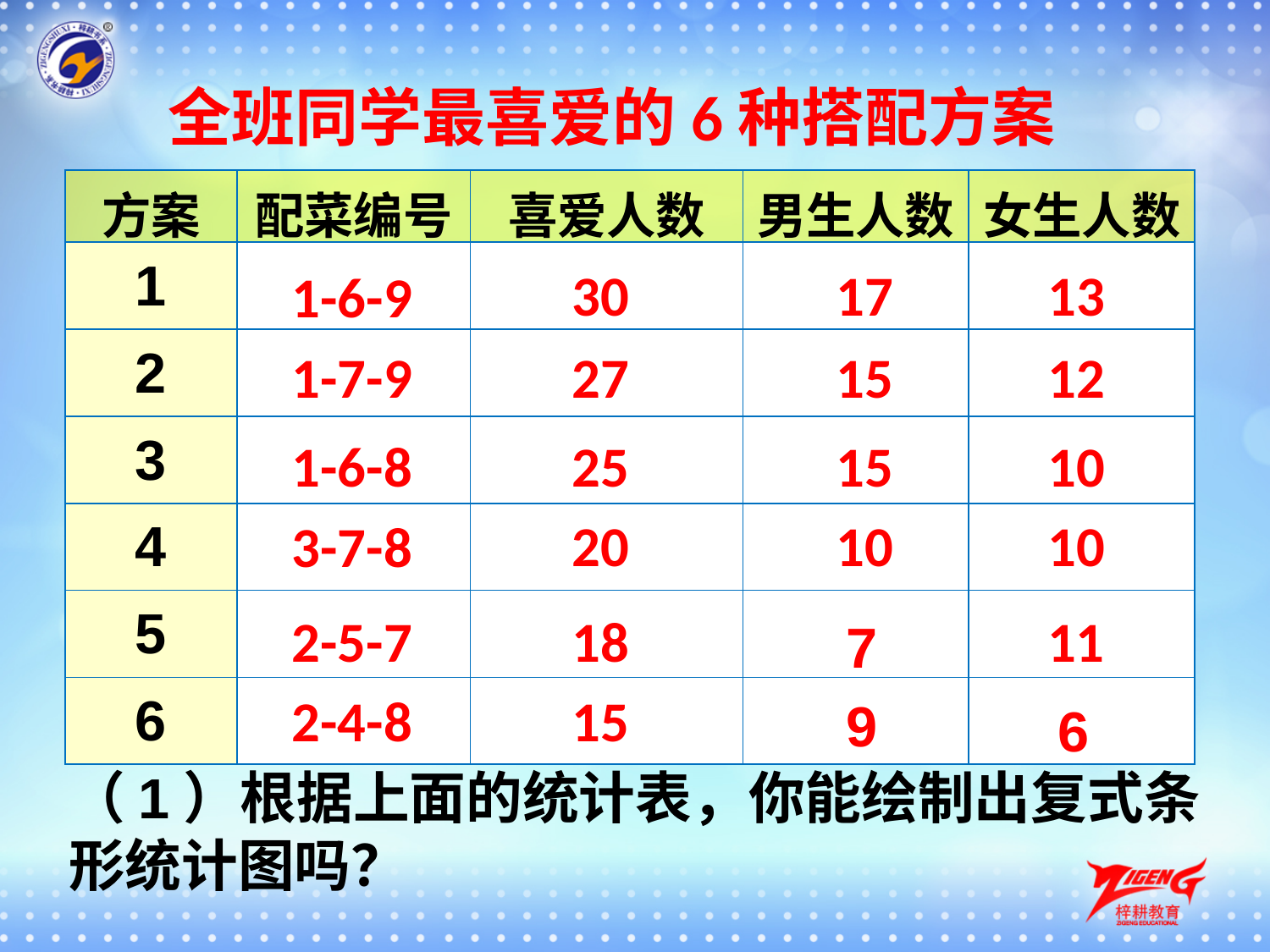

全班同学最喜爱的6种搭配方案
| 方案 | 配菜编号 | 喜爱人数 | 男生人数 | 女生人数 |
| --- | --- | --- | --- | --- |
| 1 |  |  |  |  |
| 2 |  |  |  |  |
| 3 |  |  |  |  |
| 4 |  |  |  |  |
| 5 |  |  |  |  |
| 6 |  |  |  |  |
30
17
13
1-6-9
27
15
12
1-7-9
25
15
10
1-6-8
20
10
10
3-7-8
18
11
2-5-7
7
2-4-8
15
9
6
（1）根据上面的统计表，你能绘制出复式条形统计图吗？